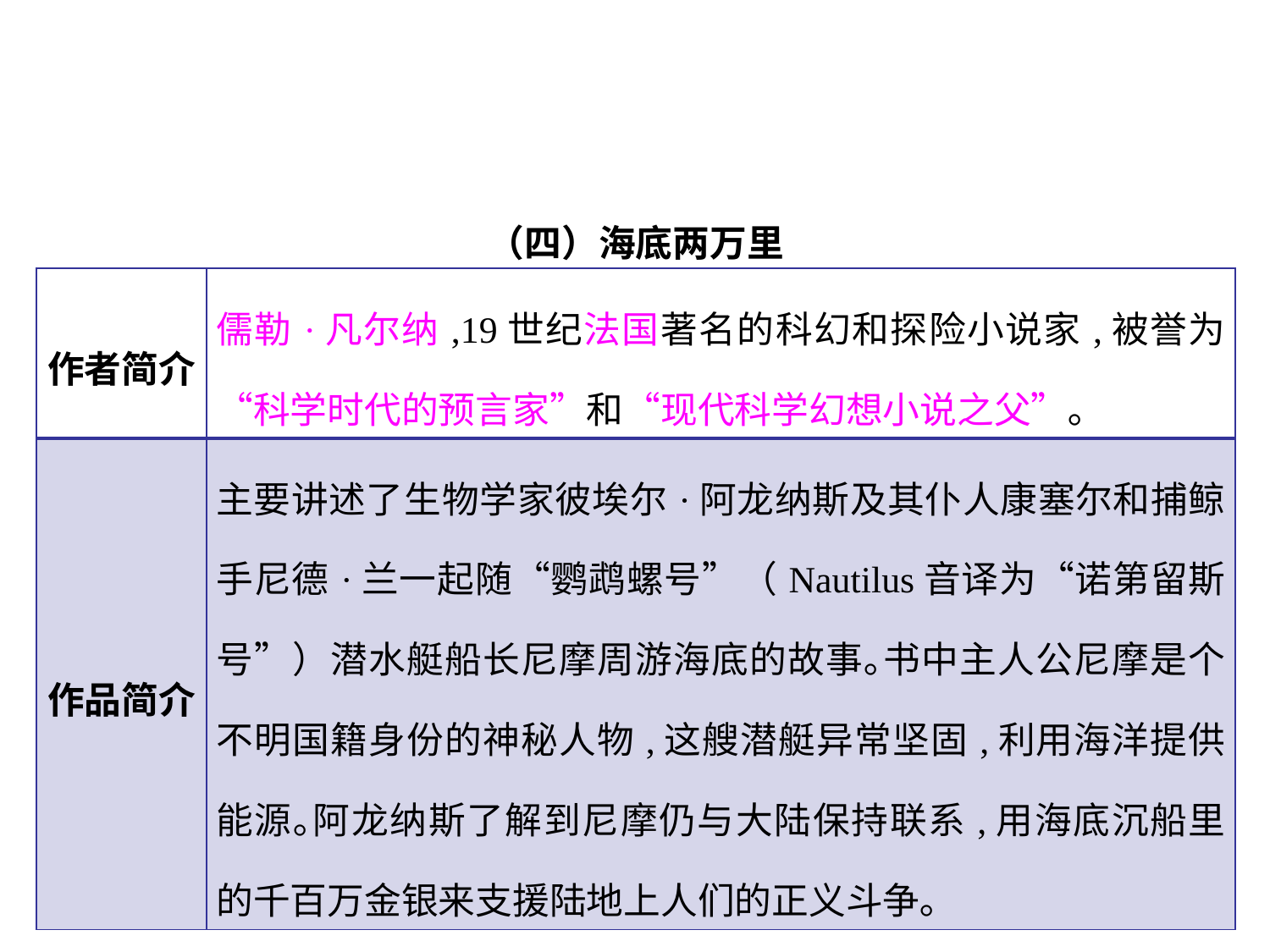

（四）海底两万里
| 作者简介 | 儒勒·凡尔纳,19世纪法国著名的科幻和探险小说家,被誉为“科学时代的预言家”和“现代科学幻想小说之父”｡ |
| --- | --- |
| 作品简介 | 主要讲述了生物学家彼埃尔·阿龙纳斯及其仆人康塞尔和捕鲸手尼德·兰一起随“鹦鹉螺号”（Nautilus音译为“诺第留斯号”）潜水艇船长尼摩周游海底的故事｡书中主人公尼摩是个不明国籍身份的神秘人物,这艘潜艇异常坚固,利用海洋提供能源｡阿龙纳斯了解到尼摩仍与大陆保持联系,用海底沉船里的千百万金银来支援陆地上人们的正义斗争｡ |